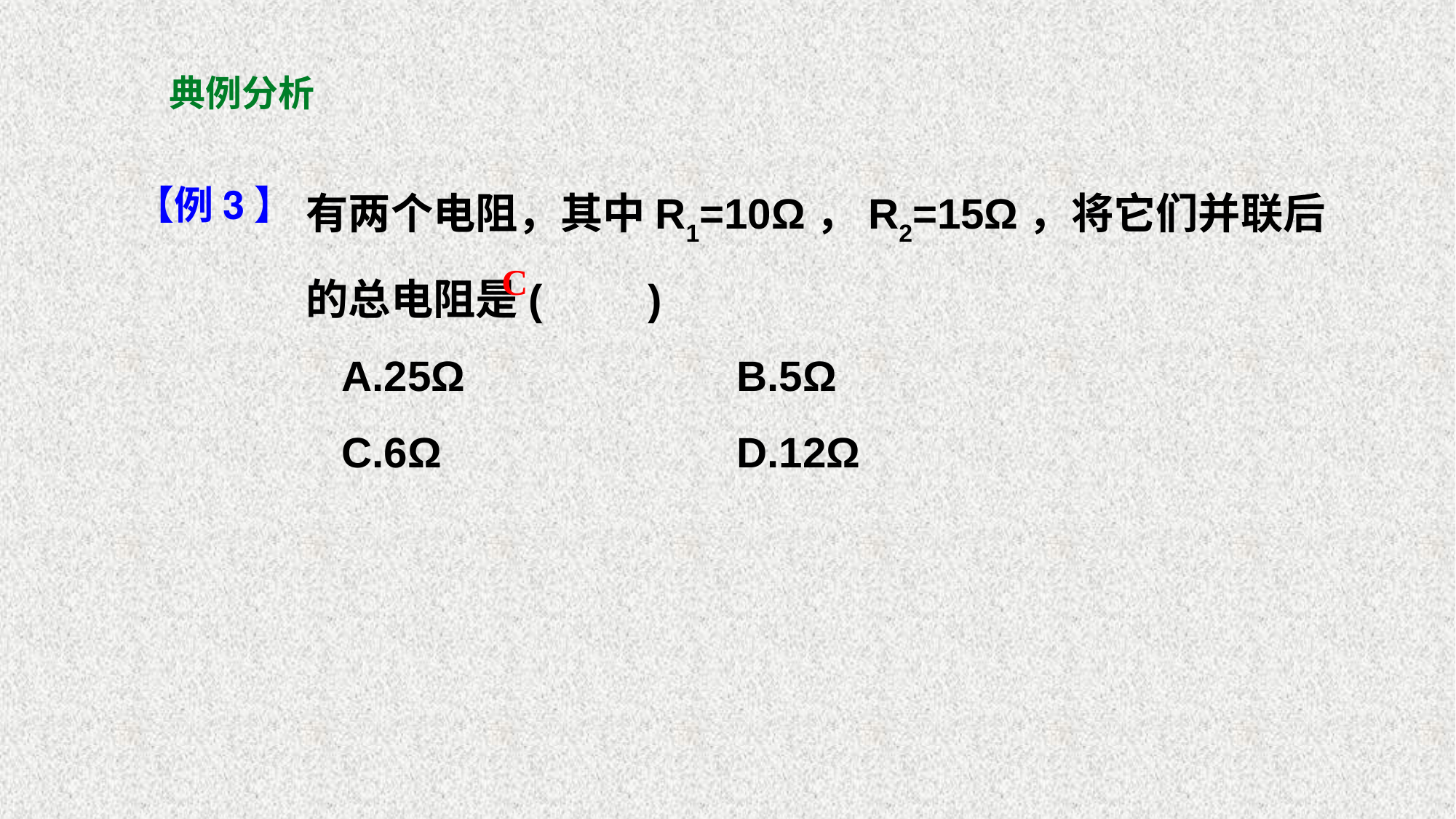

# 典例分析
【例3】
有两个电阻，其中R1=10Ω，R2=15Ω，将它们并联后的总电阻是(　　)
   A.25Ω                       B.5Ω
   C.6Ω                         D.12Ω
C